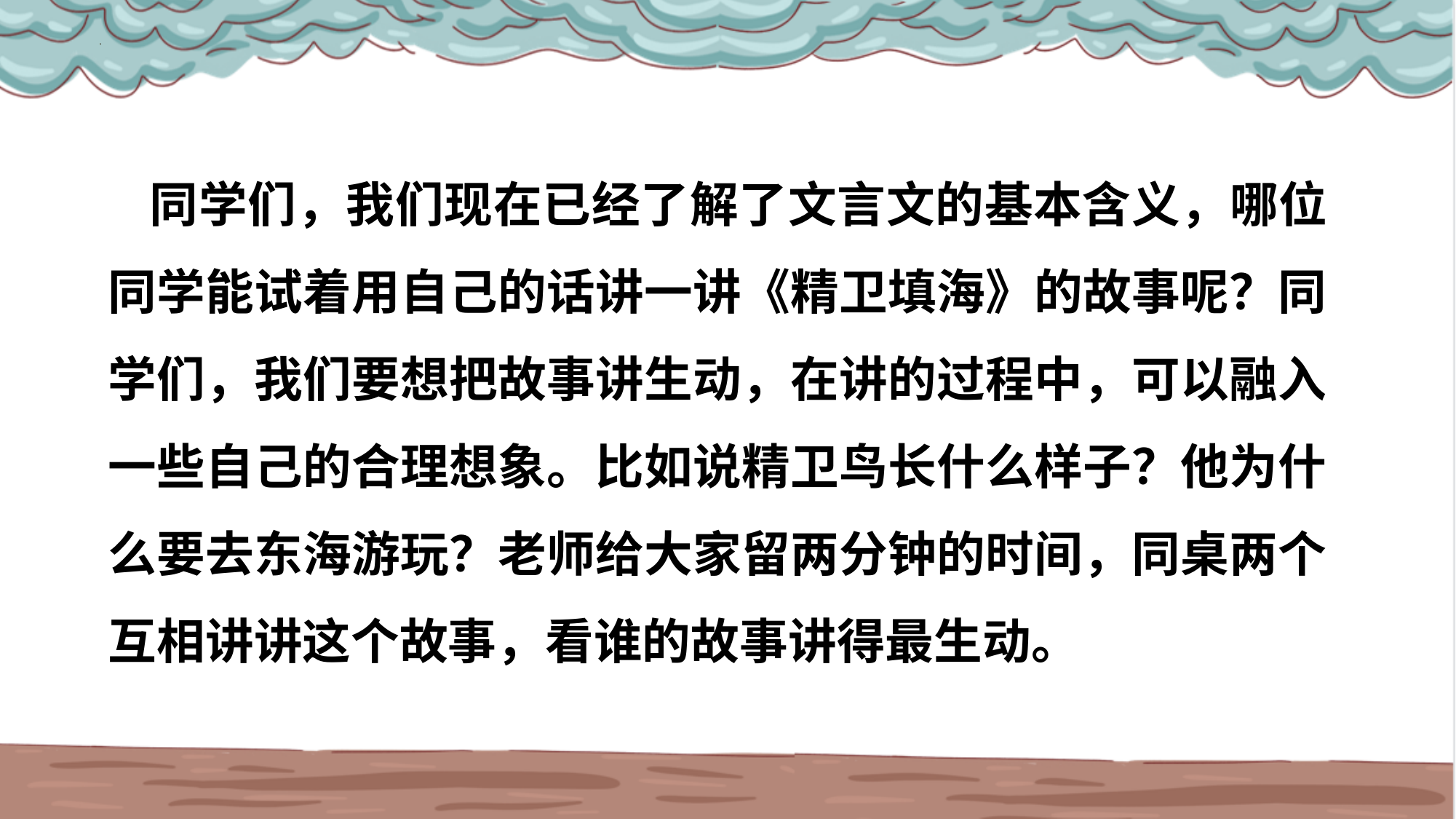

同学们，我们现在已经了解了文言文的基本含义，哪位同学能试着用自己的话讲一讲《精卫填海》的故事呢？同学们，我们要想把故事讲生动，在讲的过程中，可以融入一些自己的合理想象。比如说精卫鸟长什么样子？他为什么要去东海游玩？老师给大家留两分钟的时间，同桌两个互相讲讲这个故事，看谁的故事讲得最生动。